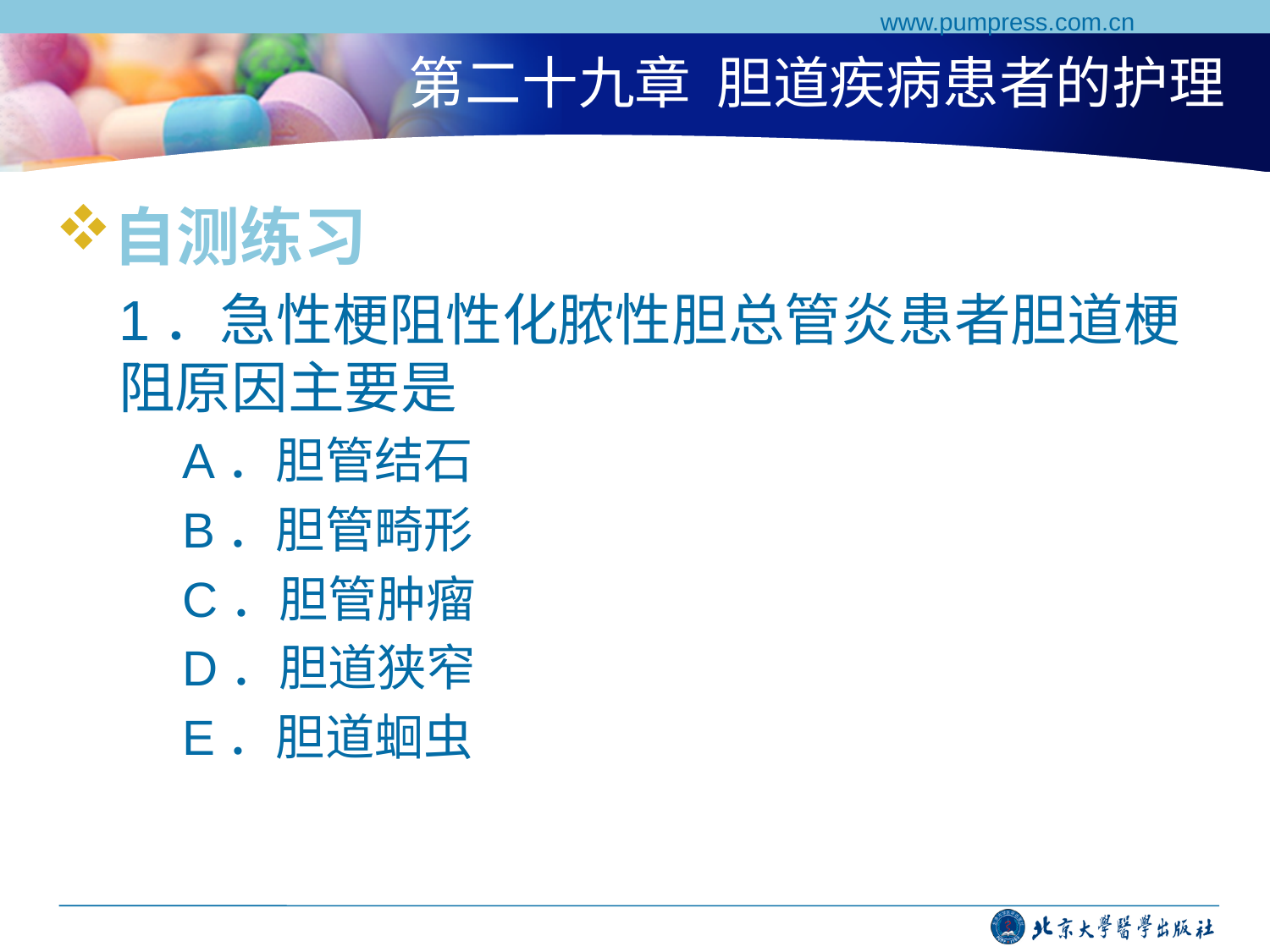

www.pumpress.com.cn
# 第二十九章  胆道疾病患者的护理
自测练习
1．急性梗阻性化脓性胆总管炎患者胆道梗阻原因主要是
A．胆管结石
B．胆管畸形
C．胆管肿瘤
D．胆道狭窄
E．胆道蛔虫